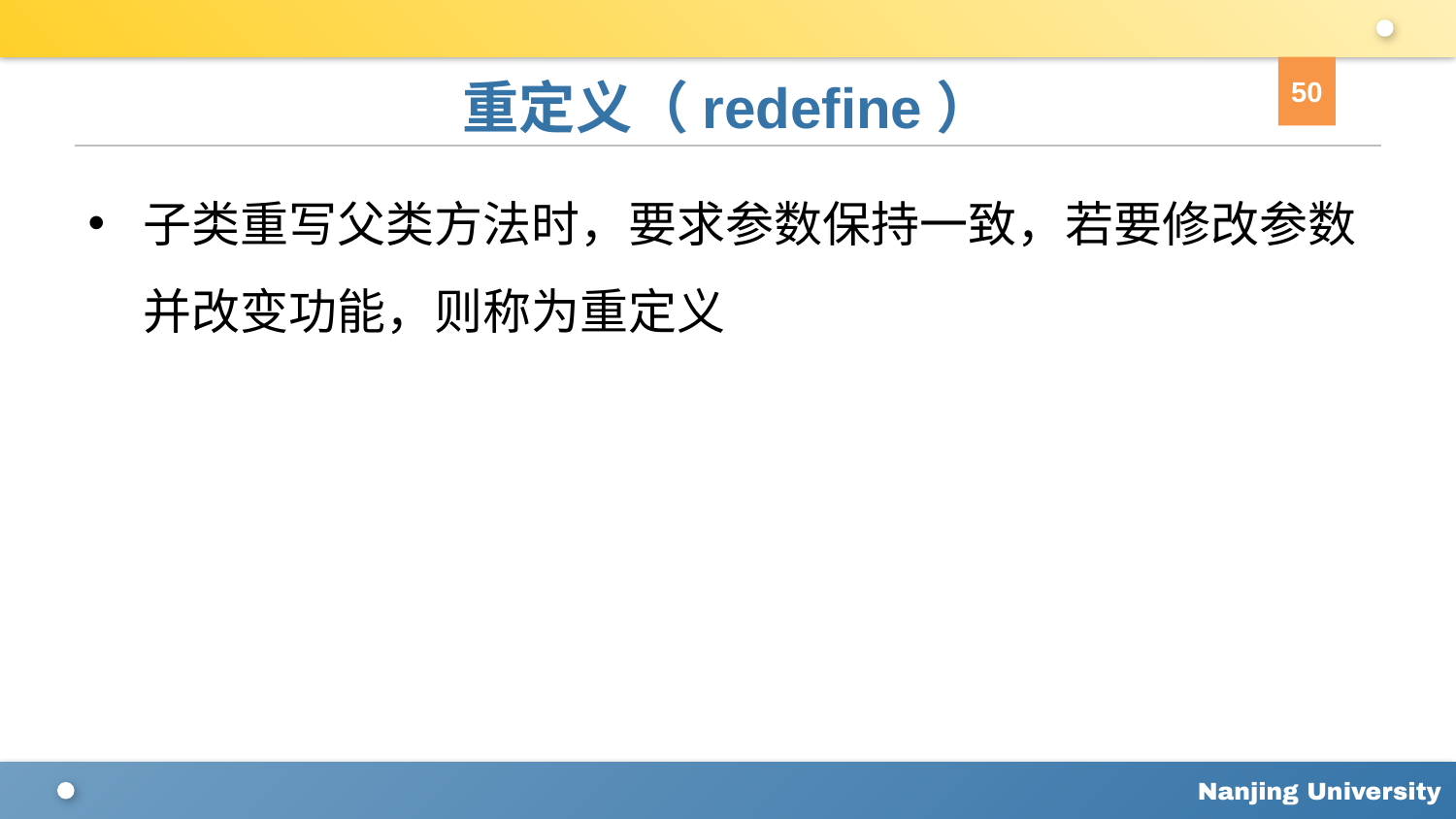

50
# 重定义（redefine）
子类重写父类方法时，要求参数保持一致，若要修改参数并改变功能，则称为重定义